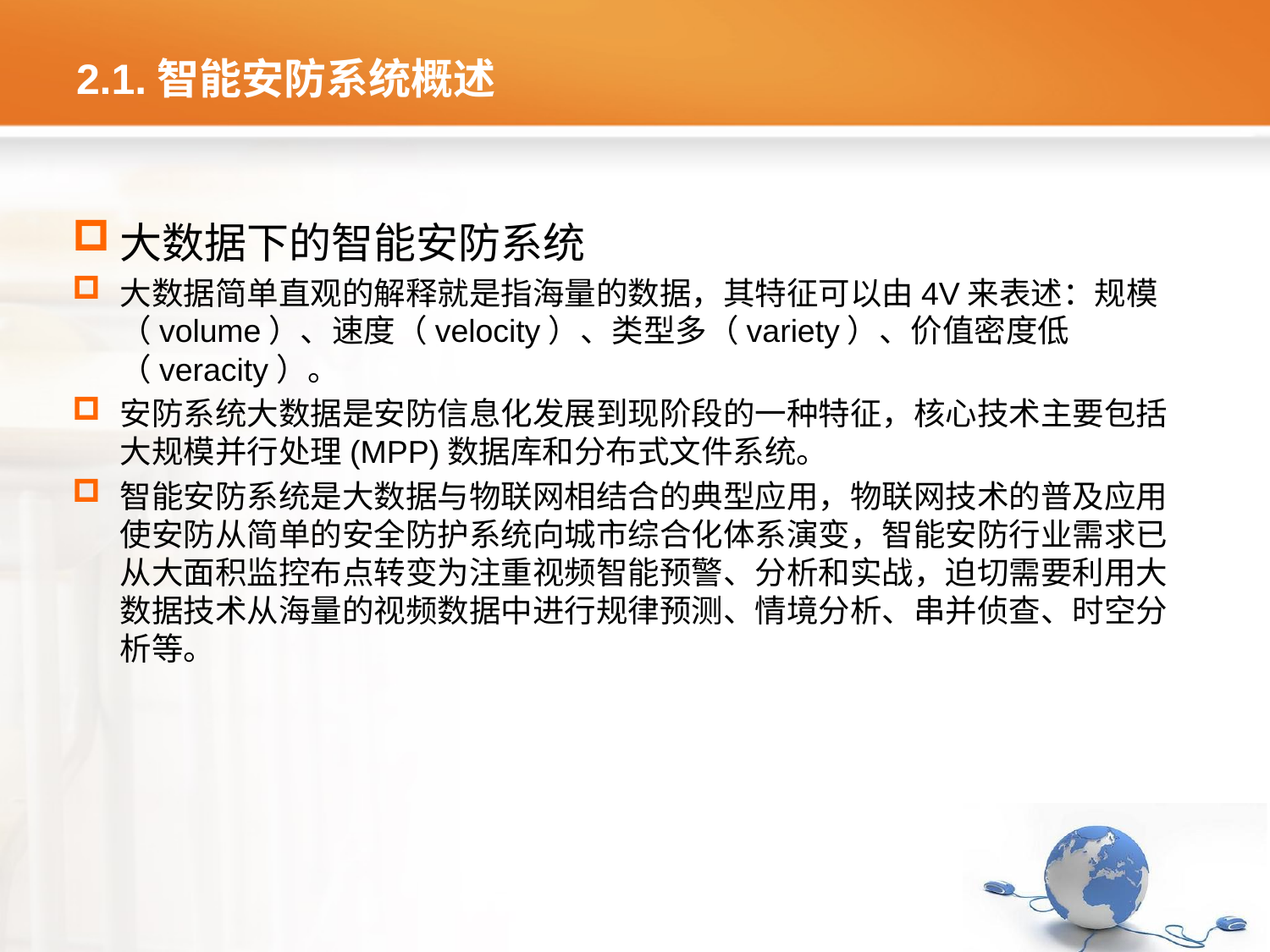

# 2.1.智能安防系统概述
大数据下的智能安防系统
大数据简单直观的解释就是指海量的数据，其特征可以由4V来表述：规模（volume）、速度（velocity）、类型多（variety）、价值密度低（veracity）。
安防系统大数据是安防信息化发展到现阶段的一种特征，核心技术主要包括大规模并行处理(MPP)数据库和分布式文件系统。
智能安防系统是大数据与物联网相结合的典型应用，物联网技术的普及应用使安防从简单的安全防护系统向城市综合化体系演变，智能安防行业需求已从大面积监控布点转变为注重视频智能预警、分析和实战，迫切需要利用大数据技术从海量的视频数据中进行规律预测、情境分析、串并侦查、时空分析等。